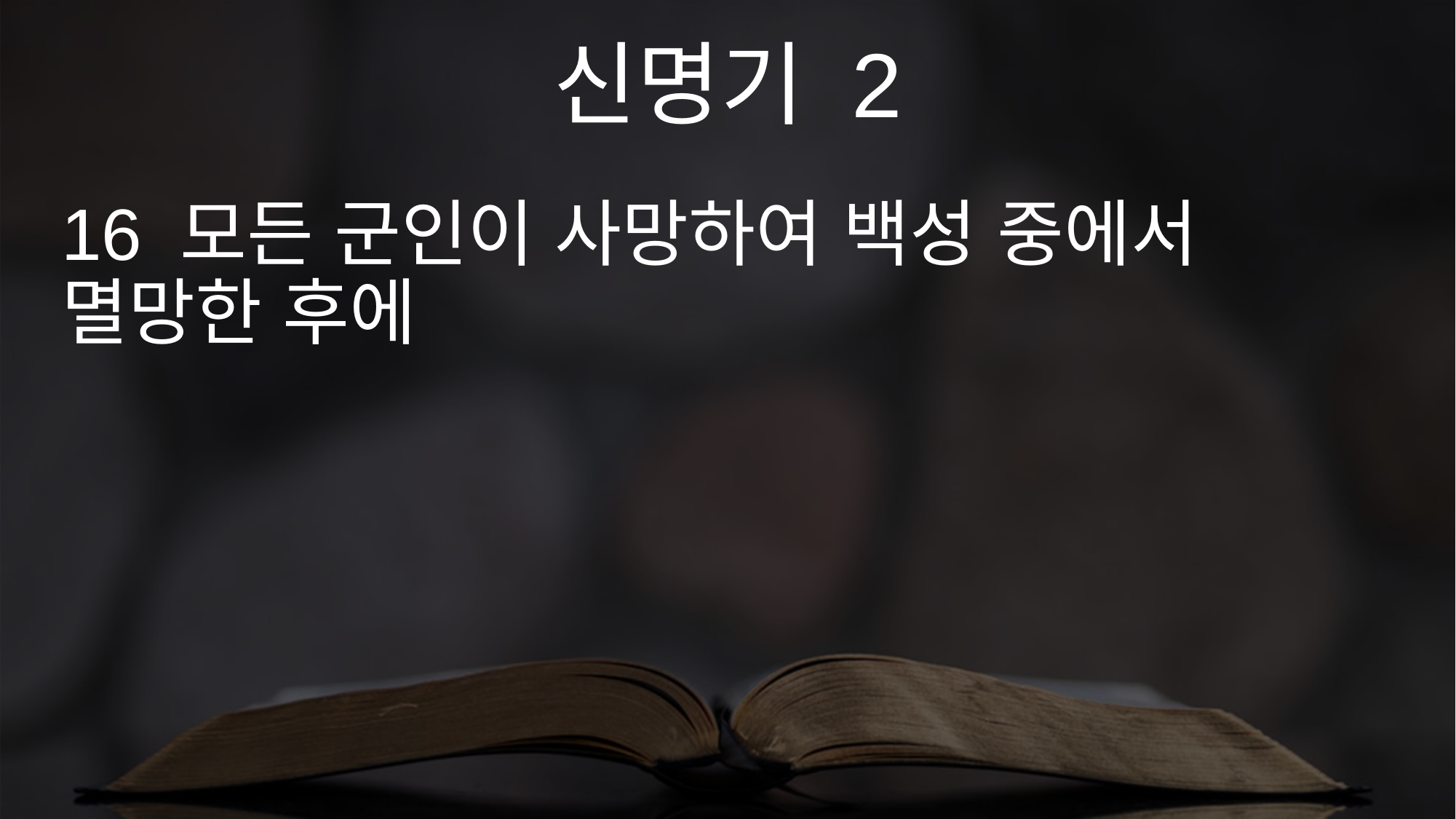

신명기 2
16 모든 군인이 사망하여 백성 중에서 멸망한 후에